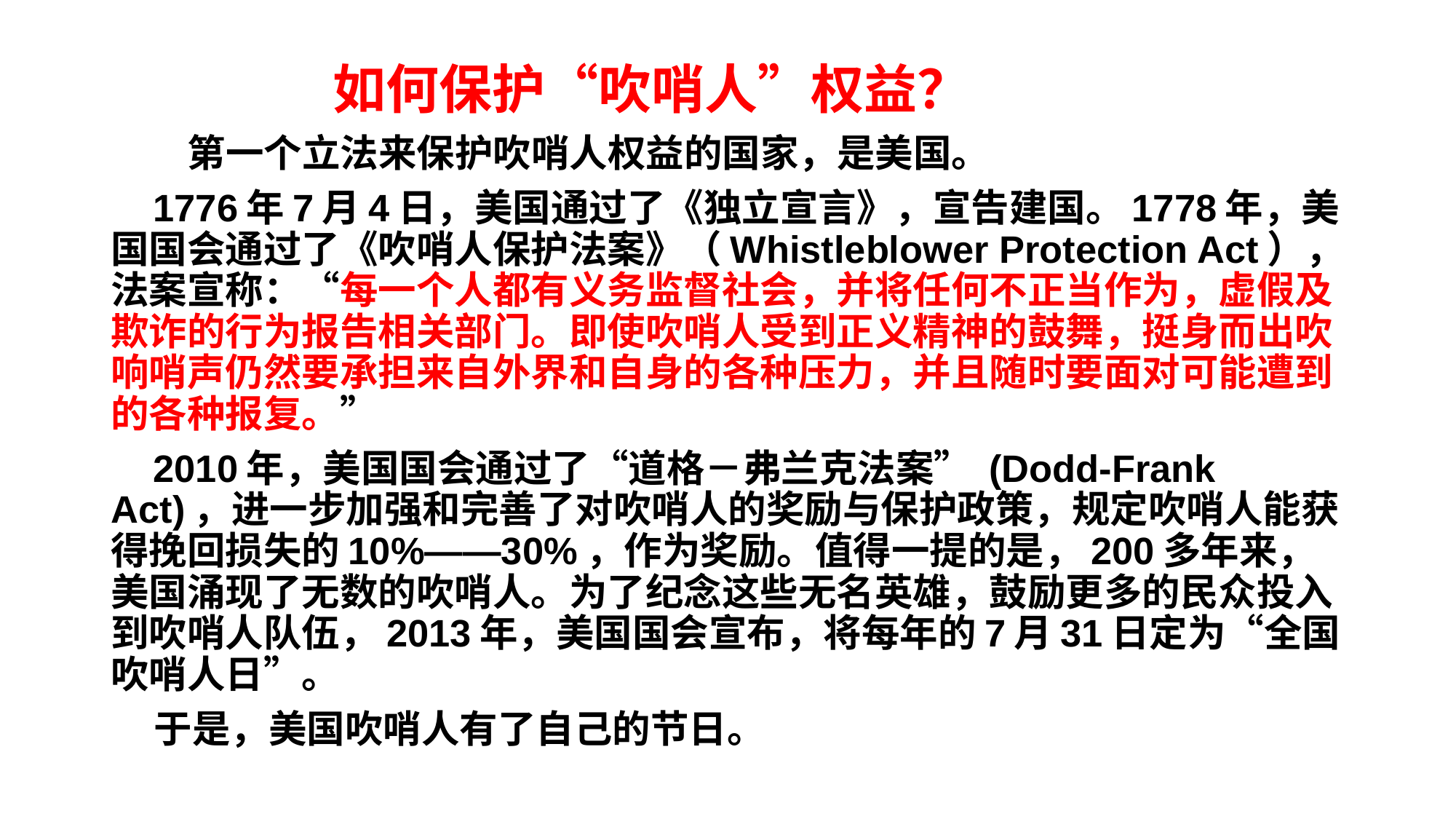

如何保护“吹哨人”权益？
        第一个立法来保护吹哨人权益的国家，是美国。
    1776年7月4日，美国通过了《独立宣言》，宣告建国。1778年，美国国会通过了《吹哨人保护法案》（Whistleblower Protection Act），法案宣称：“每一个人都有义务监督社会，并将任何不正当作为，虚假及欺诈的行为报告相关部门。即使吹哨人受到正义精神的鼓舞，挺身而出吹响哨声仍然要承担来自外界和自身的各种压力，并且随时要面对可能遭到的各种报复。”
    2010年，美国国会通过了“道格－弗兰克法案” (Dodd-Frank Act)，进一步加强和完善了对吹哨人的奖励与保护政策，规定吹哨人能获得挽回损失的10%——30%，作为奖励。值得一提的是，200多年来，美国涌现了无数的吹哨人。为了纪念这些无名英雄，鼓励更多的民众投入到吹哨人队伍，2013年，美国国会宣布，将每年的7月31日定为“全国吹哨人日”。
    于是，美国吹哨人有了自己的节日。